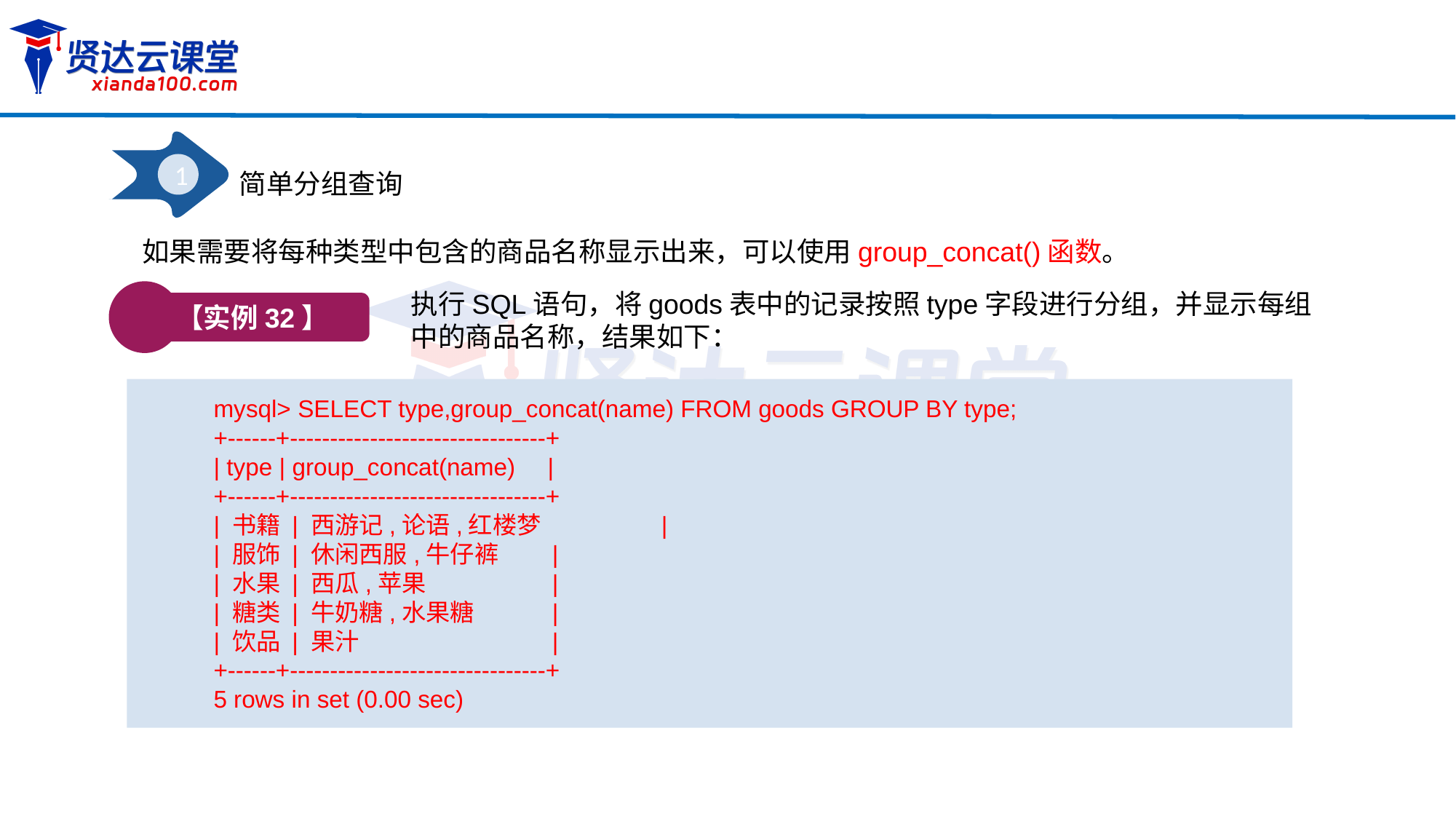

1
简单分组查询
如果需要将每种类型中包含的商品名称显示出来，可以使用group_concat()函数。

【实例32】
执行SQL语句，将goods表中的记录按照type字段进行分组，并显示每组中的商品名称，结果如下：

mysql> SELECT type,group_concat(name) FROM goods GROUP BY type;
+------+--------------------------------+
| type | group_concat(name)	 |
+------+--------------------------------+
| 书籍 | 西游记,论语,红楼梦	 |
| 服饰 | 休闲西服,牛仔裤	 |
| 水果 | 西瓜,苹果		 |
| 糖类 | 牛奶糖,水果糖	 |
| 饮品 | 果汁		 |
+------+--------------------------------+
5 rows in set (0.00 sec)